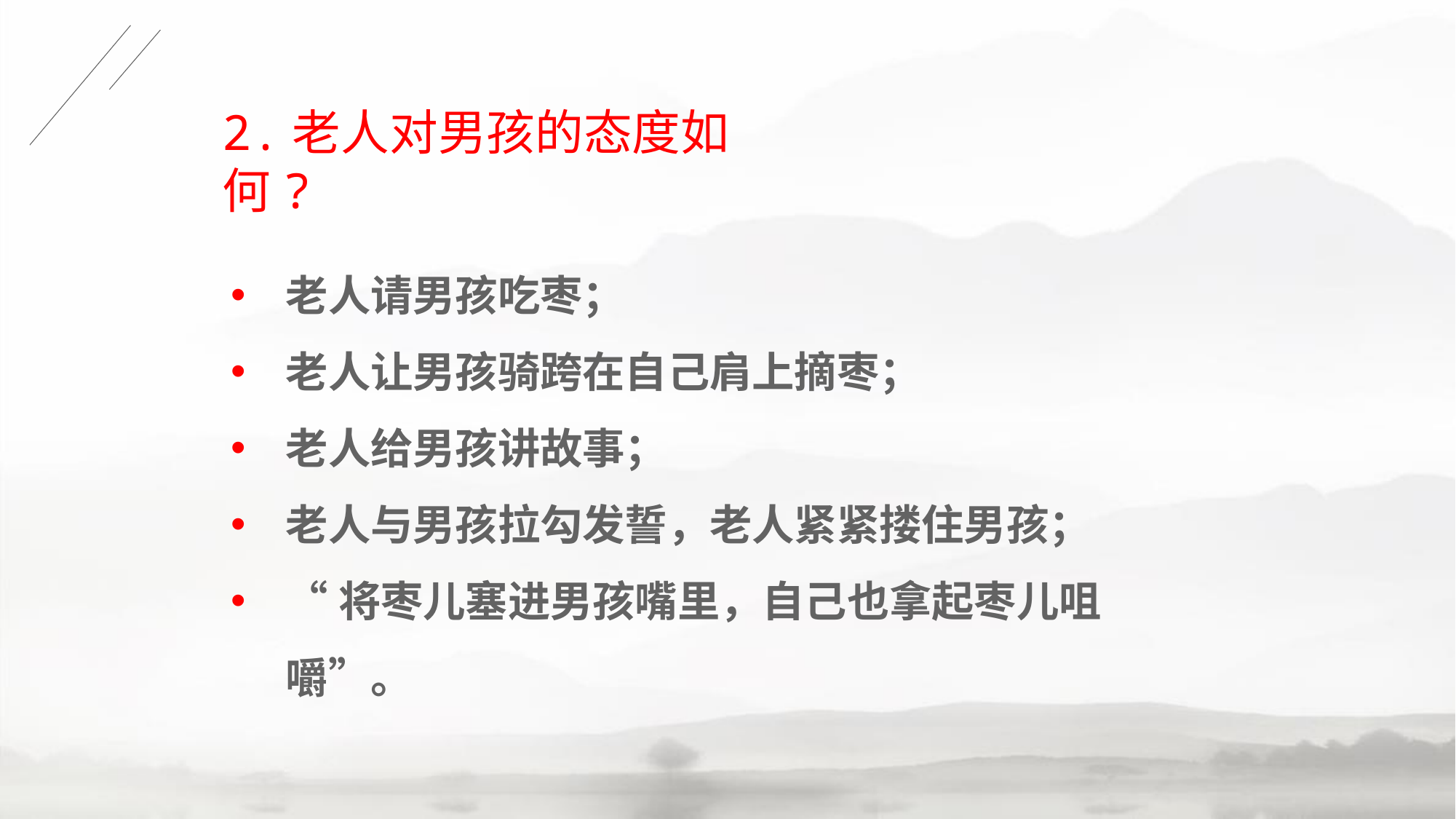

2.老人对男孩的态度如何?
老人请男孩吃枣；
老人让男孩骑跨在自己肩上摘枣；
老人给男孩讲故事；
老人与男孩拉勾发誓，老人紧紧搂住男孩；
“将枣儿塞进男孩嘴里，自己也拿起枣儿咀嚼”。